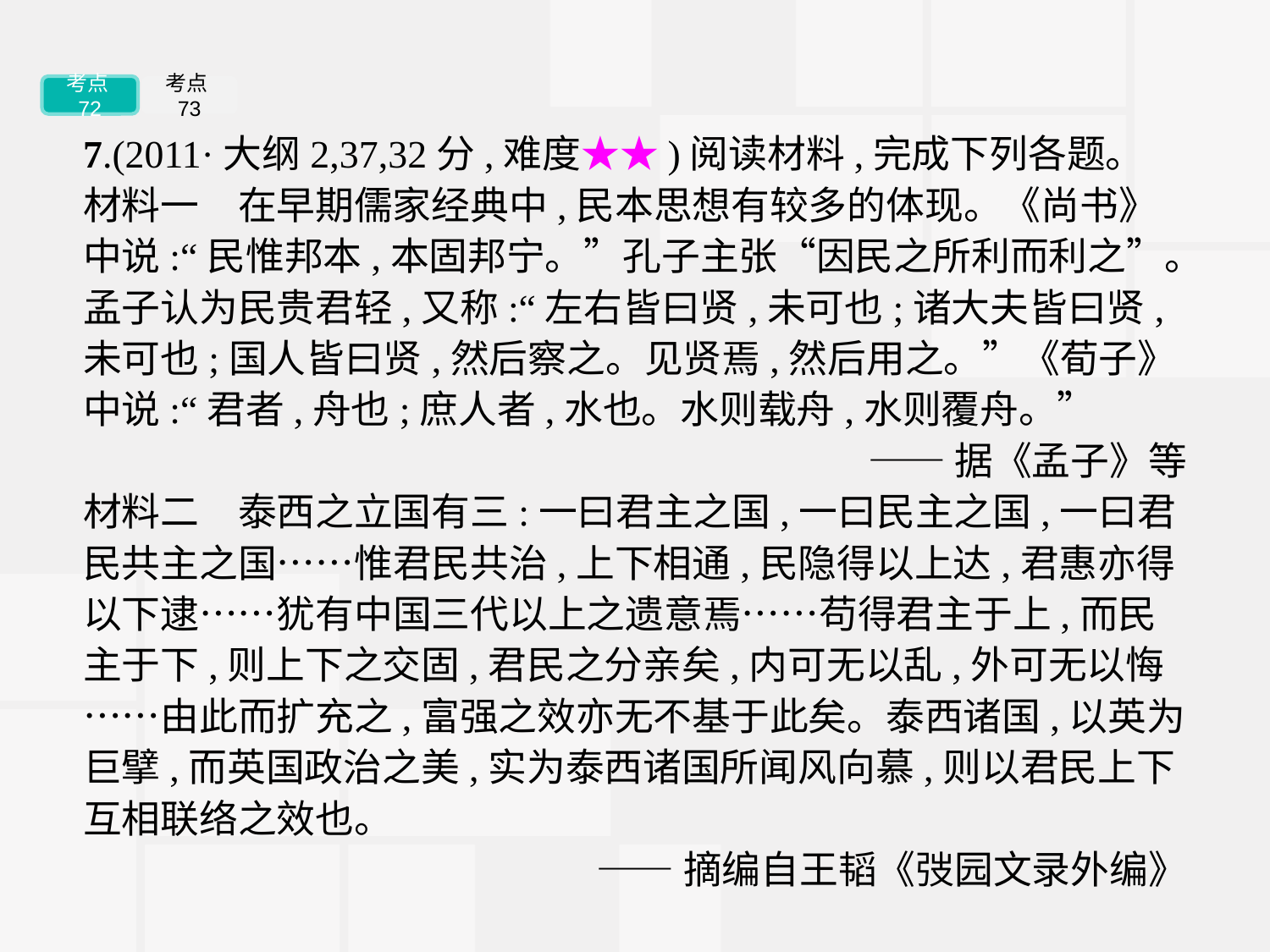

考点72
考点73
7.(2011·大纲2,37,32分,难度★★)阅读材料,完成下列各题。
材料一　在早期儒家经典中,民本思想有较多的体现。《尚书》中说:“民惟邦本,本固邦宁。”孔子主张“因民之所利而利之”。孟子认为民贵君轻,又称:“左右皆曰贤,未可也;诸大夫皆曰贤,未可也;国人皆曰贤,然后察之。见贤焉,然后用之。”《荀子》中说:“君者,舟也;庶人者,水也。水则载舟,水则覆舟。”
——据《孟子》等
材料二　泰西之立国有三:一曰君主之国,一曰民主之国,一曰君民共主之国……惟君民共治,上下相通,民隐得以上达,君惠亦得以下逮……犹有中国三代以上之遗意焉……苟得君主于上,而民主于下,则上下之交固,君民之分亲矣,内可无以乱,外可无以悔……由此而扩充之,富强之效亦无不基于此矣。泰西诸国,以英为巨擘,而英国政治之美,实为泰西诸国所闻风向慕,则以君民上下互相联络之效也。
——摘编自王韬《弢园文录外编》